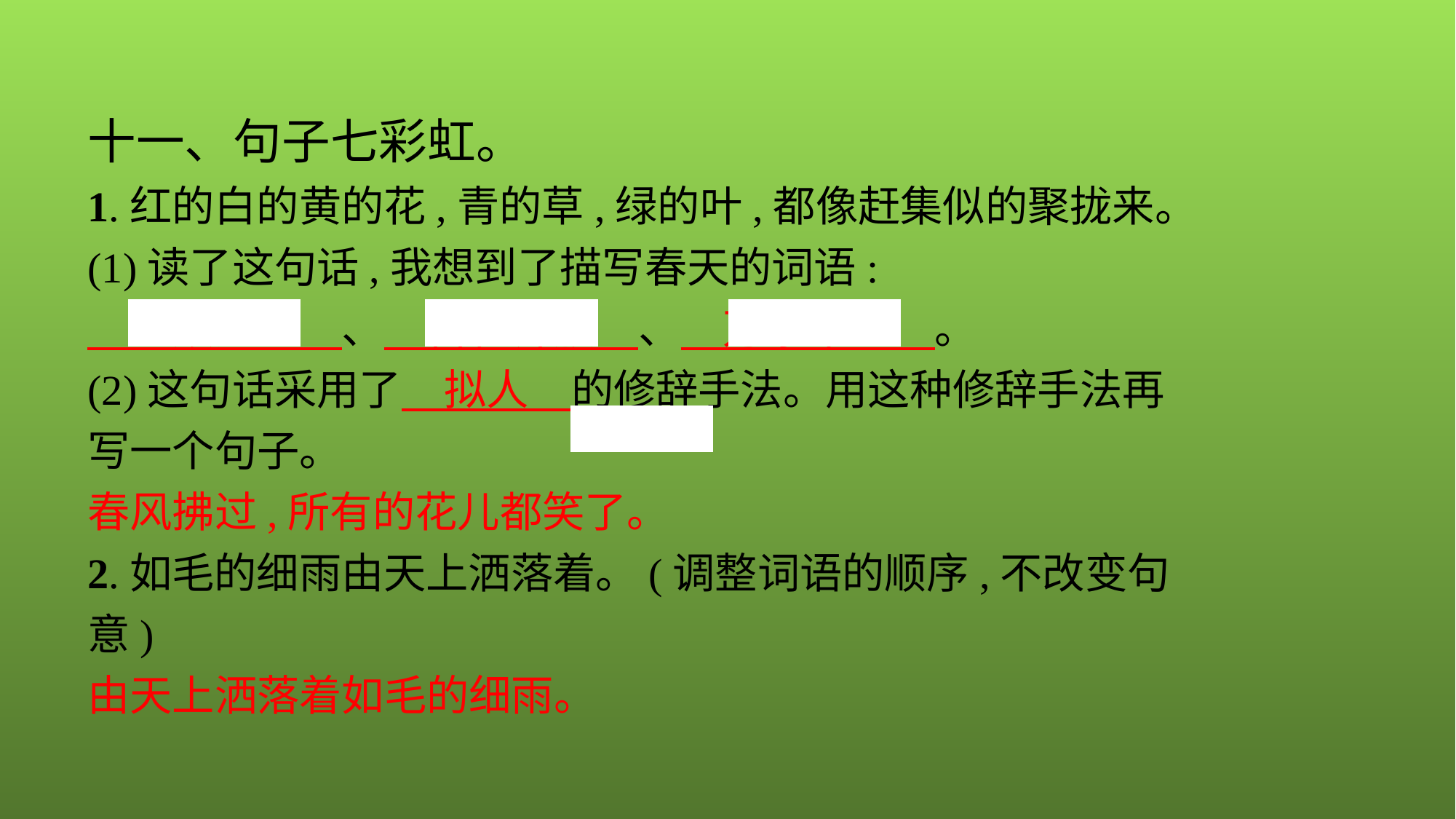

十一、句子七彩虹。
1.红的白的黄的花,青的草,绿的叶,都像赶集似的聚拢来。
(1)读了这句话,我想到了描写春天的词语:
　五颜六色　、　百花齐放　、　万紫千红　。
(2)这句话采用了　拟人　的修辞手法。用这种修辞手法再写一个句子。
春风拂过,所有的花儿都笑了。
2.如毛的细雨由天上洒落着。(调整词语的顺序,不改变句意)
由天上洒落着如毛的细雨。